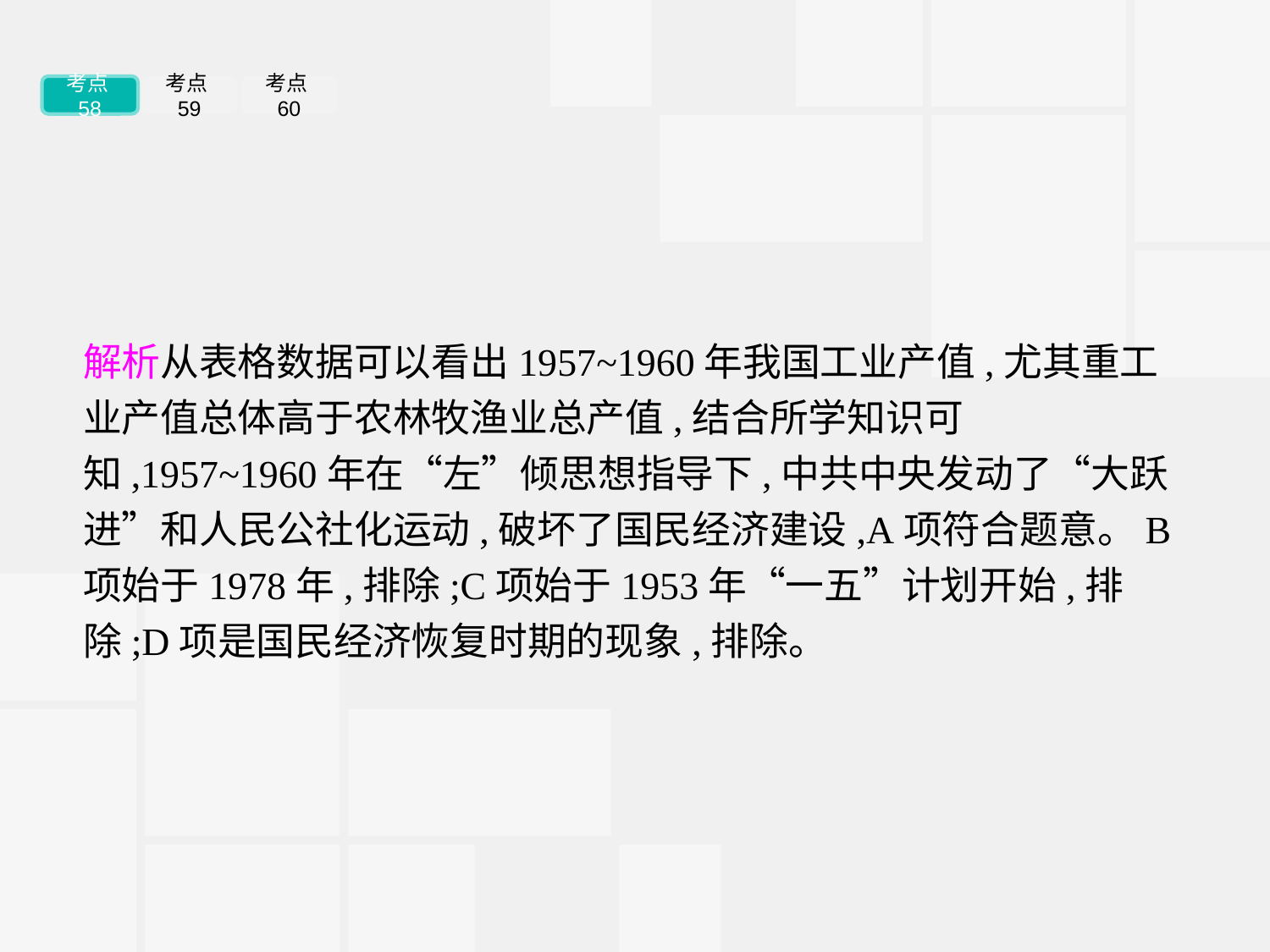

考点58
考点59
考点60
解析从表格数据可以看出1957~1960年我国工业产值,尤其重工业产值总体高于农林牧渔业总产值,结合所学知识可知,1957~1960年在“左”倾思想指导下,中共中央发动了“大跃进”和人民公社化运动,破坏了国民经济建设,A项符合题意。B项始于1978年,排除;C项始于1953年“一五”计划开始,排除;D项是国民经济恢复时期的现象,排除。